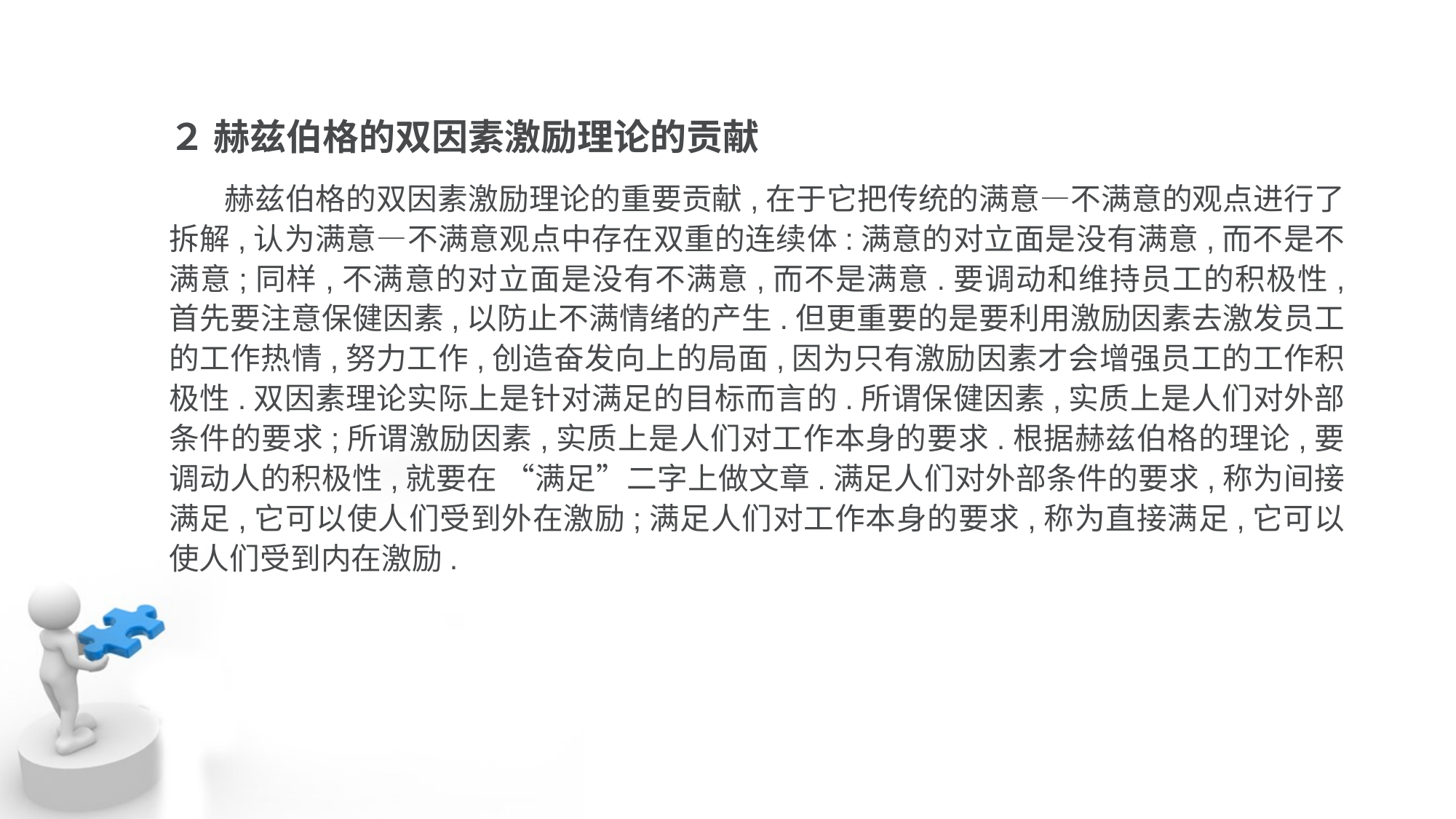

２ 赫兹伯格的双因素激励理论的贡献
       赫兹伯格的双因素激励理论的重要贡献,在于它把传统的满意—不满意的观点进行了 拆解,认为满意—不满意观点中存在双重的连续体:满意的对立面是没有满意,而不是不 满意;同样,不满意的对立面是没有不满意,而不是满意.要调动和维持员工的积极性, 首先要注意保健因素,以防止不满情绪的产生.但更重要的是要利用激励因素去激发员工 的工作热情,努力工作,创造奋发向上的局面,因为只有激励因素才会增强员工的工作积 极性.双因素理论实际上是针对满足的目标而言的.所谓保健因素,实质上是人们对外部 条件的要求;所谓激励因素,实质上是人们对工作本身的要求.根据赫兹伯格的理论,要 调动人的积极性,就要在 “满足”二字上做文章.满足人们对外部条件的要求,称为间接 满足,它可以使人们受到外在激励;满足人们对工作本身的要求,称为直接满足,它可以 使人们受到内在激励.